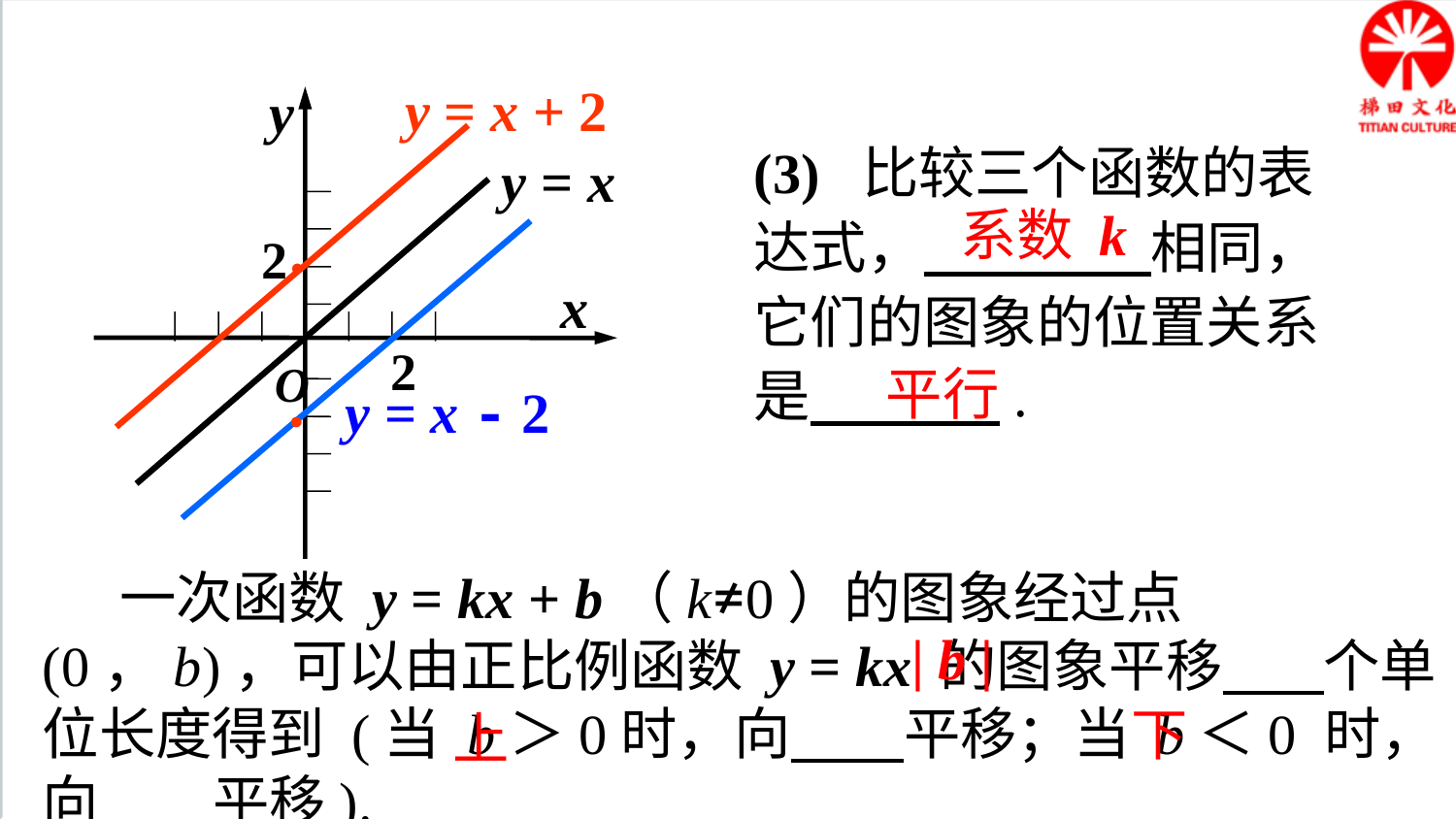

归纳总结
y = x + 2
y

x

2

y = x

2

●
O
y = x - 2
●
(3)  比较三个函数的表达式，                  相同，它们的图象的位置关系是               .
系数 k
平行
     一次函数 y = kx + b（k≠0）的图象经过点(0，b)，可以由正比例函数 y = kx 的图象平移        个单位长度得到 (当 b＞0时，向         平移；当 b＜0 时，向         平移).
| b |
上
下